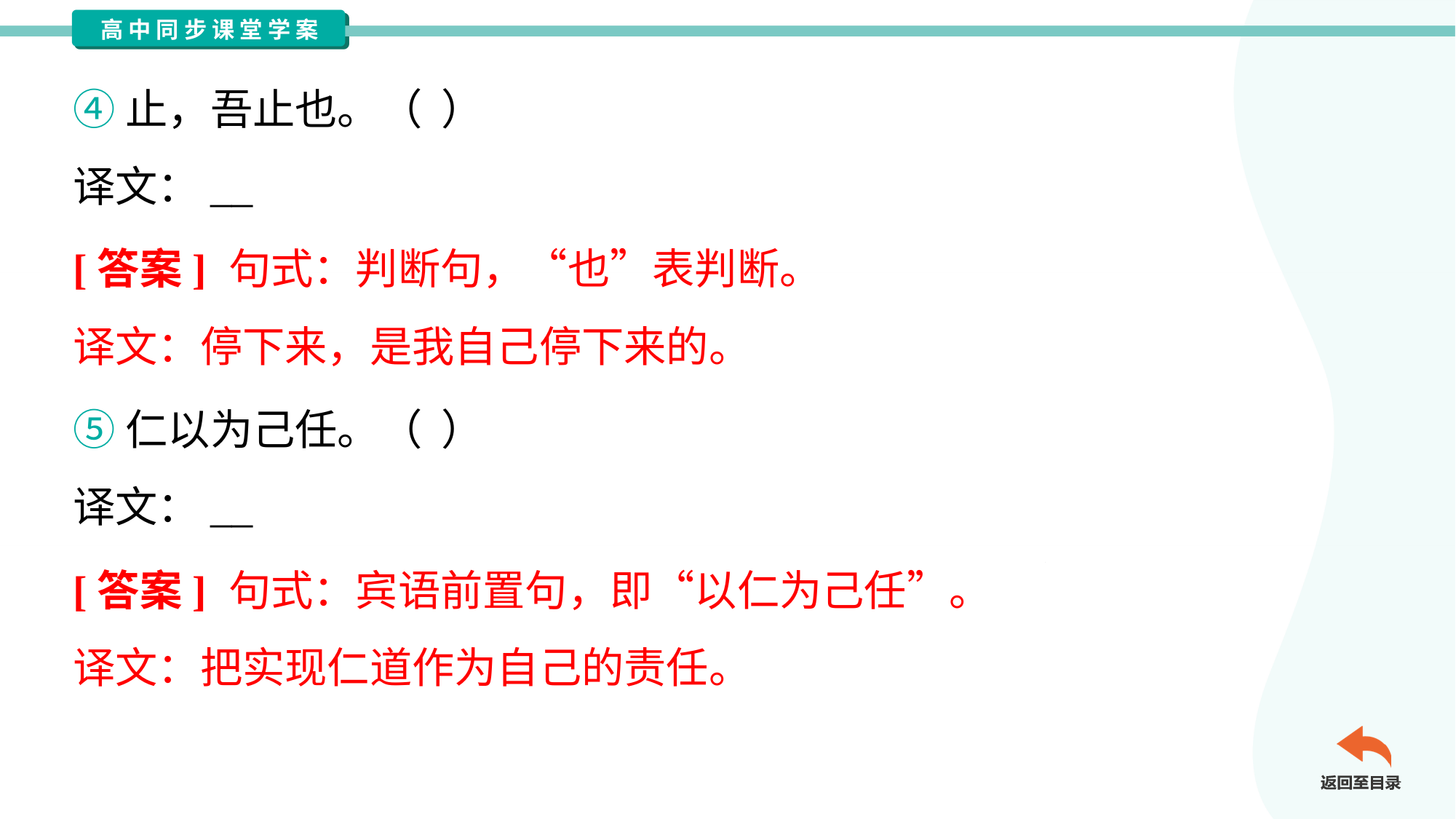

④止，吾止也。（  ）
译文：__
[答案] 句式：判断句，“也”表判断。
译文：停下来，是我自己停下来的。
⑤仁以为己任。（  ）
译文：__
[答案] 句式：宾语前置句，即“以仁为己任”。
译文：把实现仁道作为自己的责任。